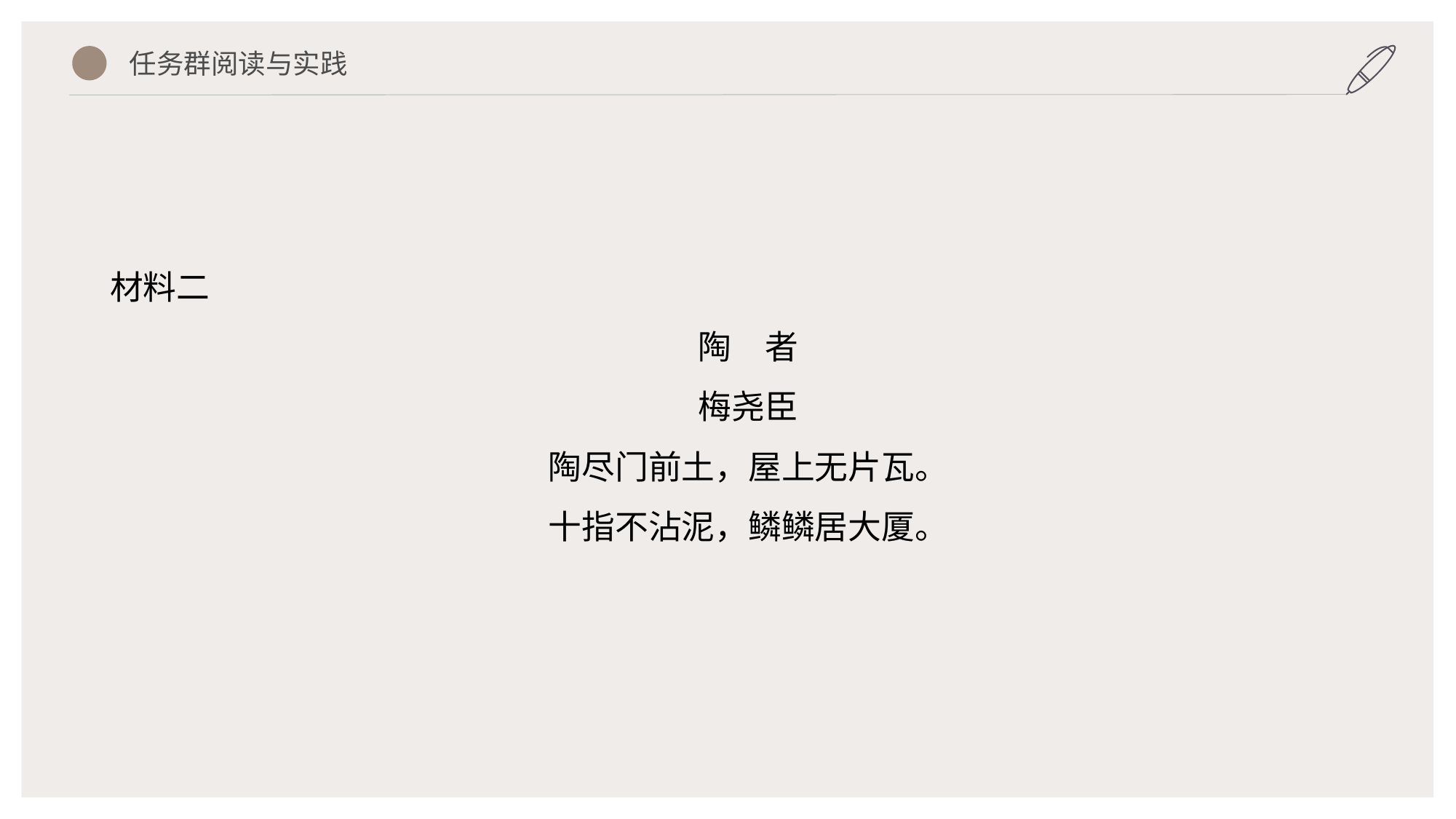

任务群阅读与实践

材料二
陶　者
梅尧臣
陶尽门前土，屋上无片瓦。
十指不沾泥，鳞鳞居大厦。